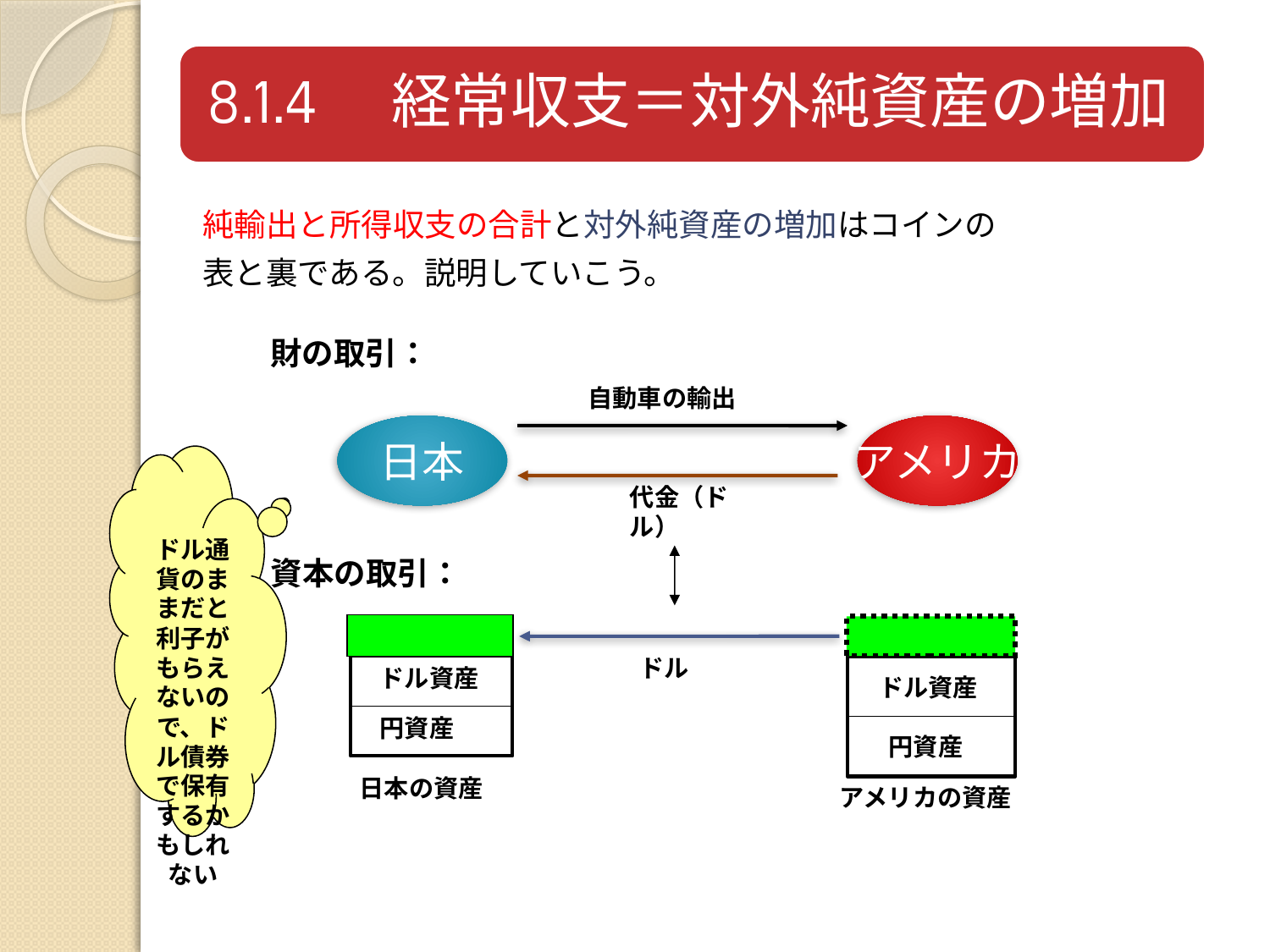

8.1.4　経常収支＝対外純資産の増加

純輸出と所得収支の合計と対外純資産の増加はコインの
表と裏である。説明していこう。
財の取引：
自動車の輸出
日本
アメリカ

代金（ドル）

資本の取引：
ドル通貨のままだと利子がもらえないので、ドル債券で保有するかもしれない

ドル

ドル資産

ドル資産
円資産
円資産
日本の資産
アメリカの資産